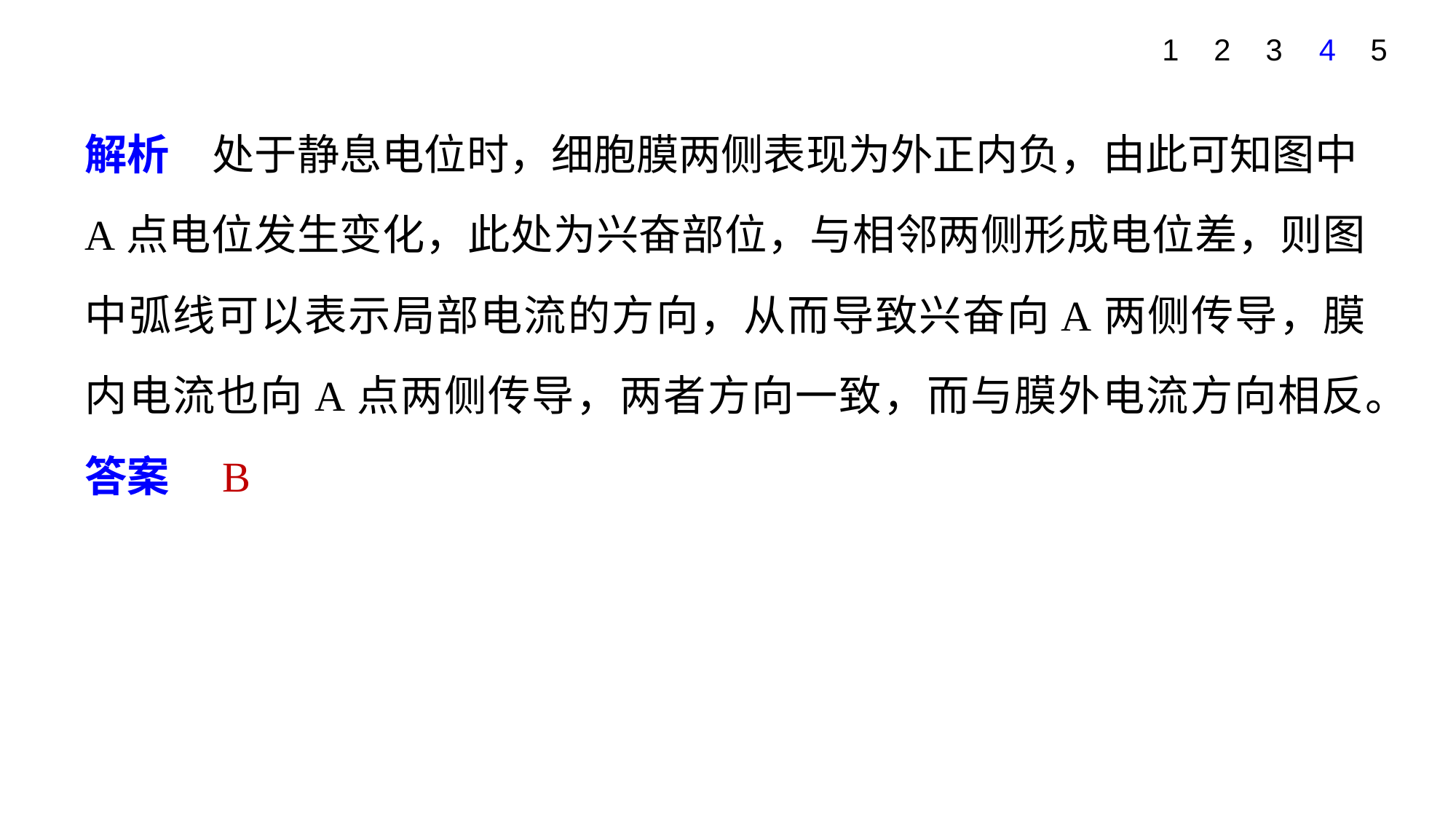

1
2
3
4
5
解析　处于静息电位时，细胞膜两侧表现为外正内负，由此可知图中A点电位发生变化，此处为兴奋部位，与相邻两侧形成电位差，则图中弧线可以表示局部电流的方向，从而导致兴奋向A两侧传导，膜内电流也向A点两侧传导，两者方向一致，而与膜外电流方向相反。
答案　B